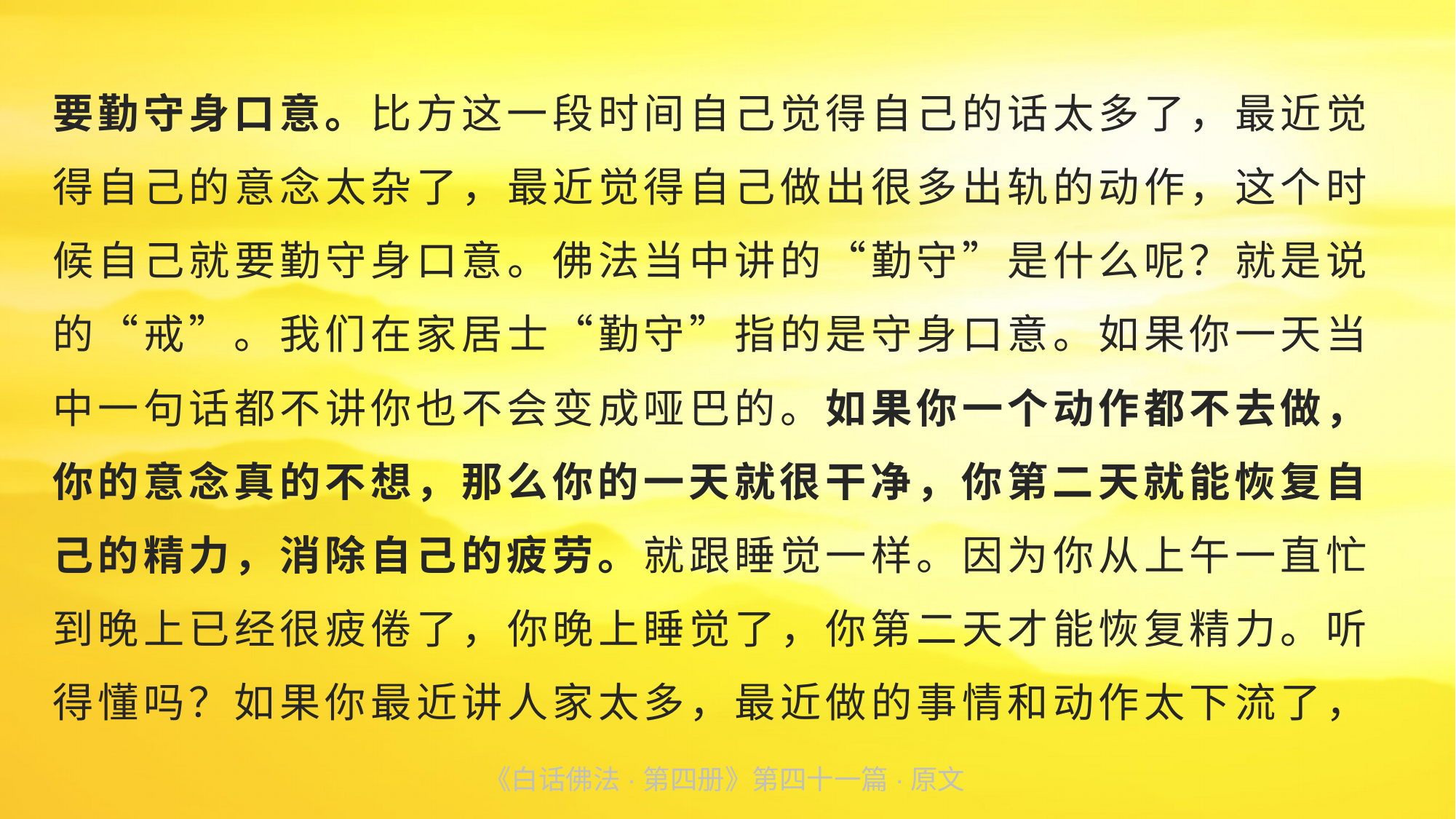

要勤守身口意。比方这一段时间自己觉得自己的话太多了，最近觉得自己的意念太杂了，最近觉得自己做出很多出轨的动作，这个时候自己就要勤守身口意。佛法当中讲的“勤守”是什么呢？就是说的“戒”。我们在家居士“勤守”指的是守身口意。如果你一天当中一句话都不讲你也不会变成哑巴的。如果你一个动作都不去做，你的意念真的不想，那么你的一天就很干净，你第二天就能恢复自己的精力，消除自己的疲劳。就跟睡觉一样。因为你从上午一直忙到晚上已经很疲倦了，你晚上睡觉了，你第二天才能恢复精力。听得懂吗？如果你最近讲人家太多，最近做的事情和动作太下流了，
《白话佛法·第四册》第四十一篇·原文